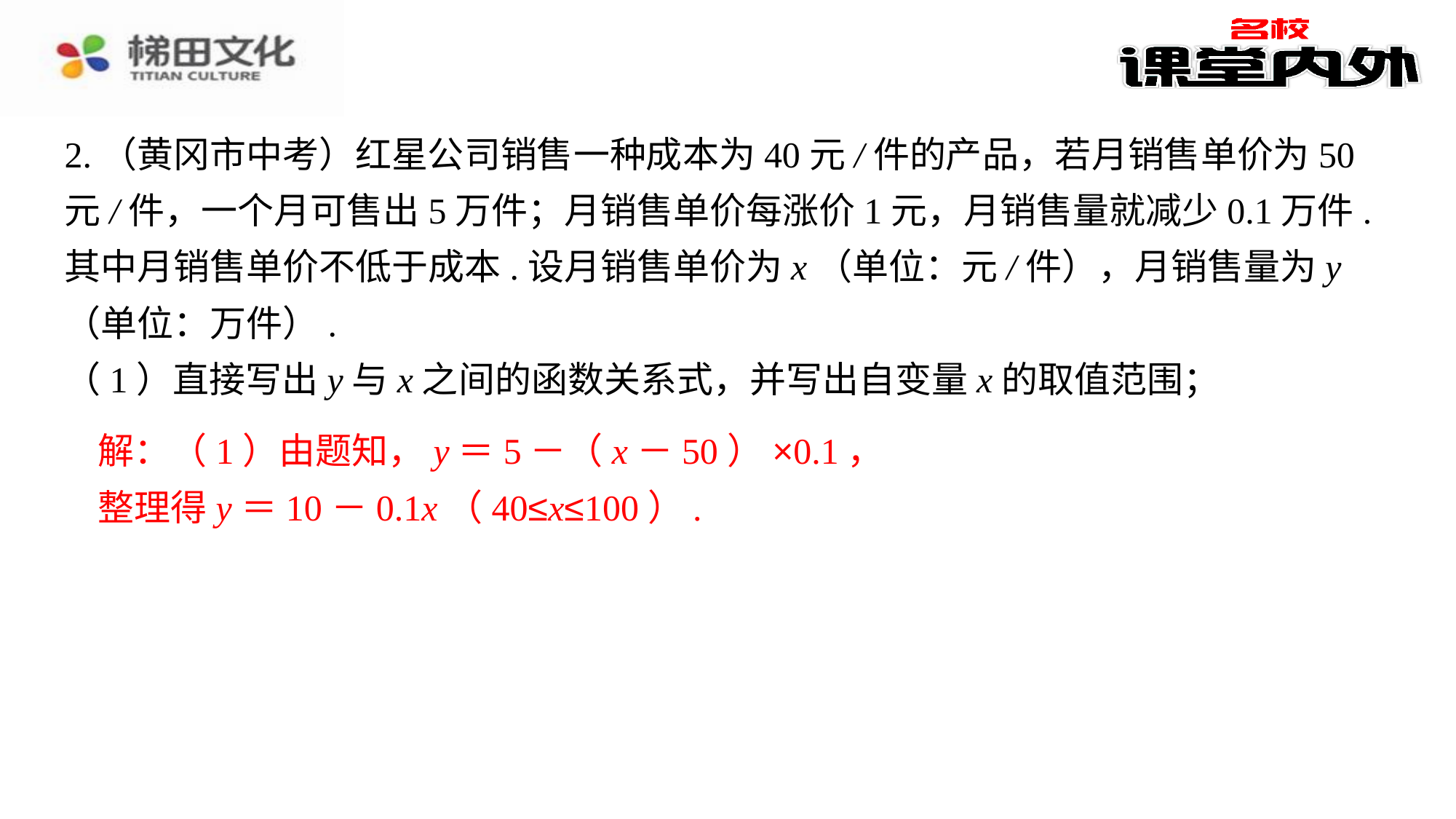

2.（黄冈市中考）红星公司销售一种成本为40元/件的产品，若月销售单价为50元/件，一个月可售出5万件；月销售单价每涨价1元，月销售量就减少0.1万件.其中月销售单价不低于成本.设月销售单价为x（单位：元/件），月销售量为y（单位：万件）.
（1）直接写出y与x之间的函数关系式，并写出自变量x的取值范围；
解：（1）由题知，y＝5－（x－50）×0.1，⁠
整理得y＝10－0.1x（40≤x≤100）.⁠
解：（1）由题知，y＝5－（x－50）×0.1，
整理得y＝10－0.1x（40≤x≤100）.